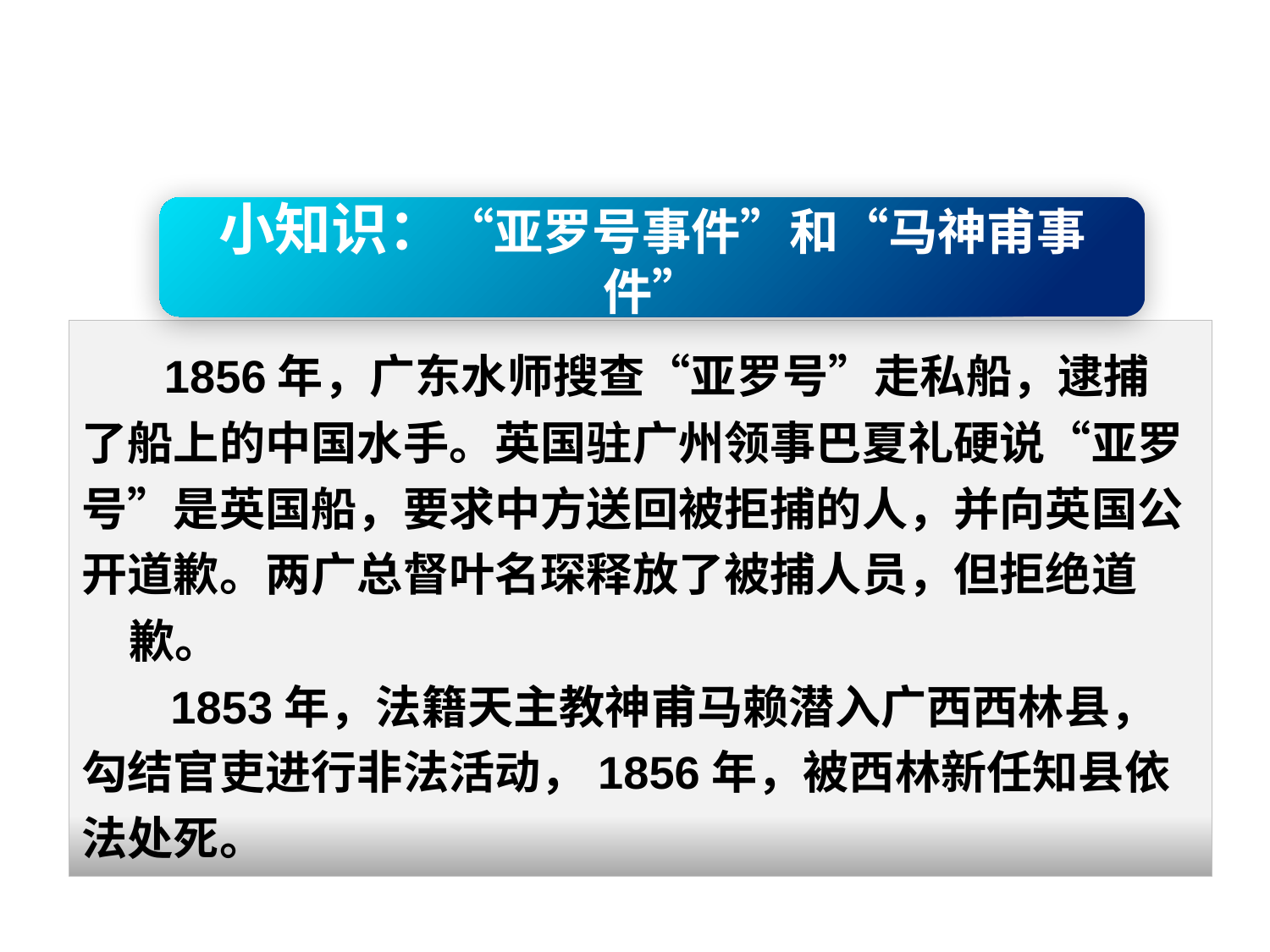

小知识：“亚罗号事件”和“马神甫事件”
      1856年，广东水师搜查“亚罗号”走私船，逮捕
了船上的中国水手。英国驻广州领事巴夏礼硬说“亚罗
号”是英国船，要求中方送回被拒捕的人，并向英国公
开道歉。两广总督叶名琛释放了被捕人员，但拒绝道歉。
       1853年，法籍天主教神甫马赖潜入广西西林县，
勾结官吏进行非法活动，1856年，被西林新任知县依
法处死。